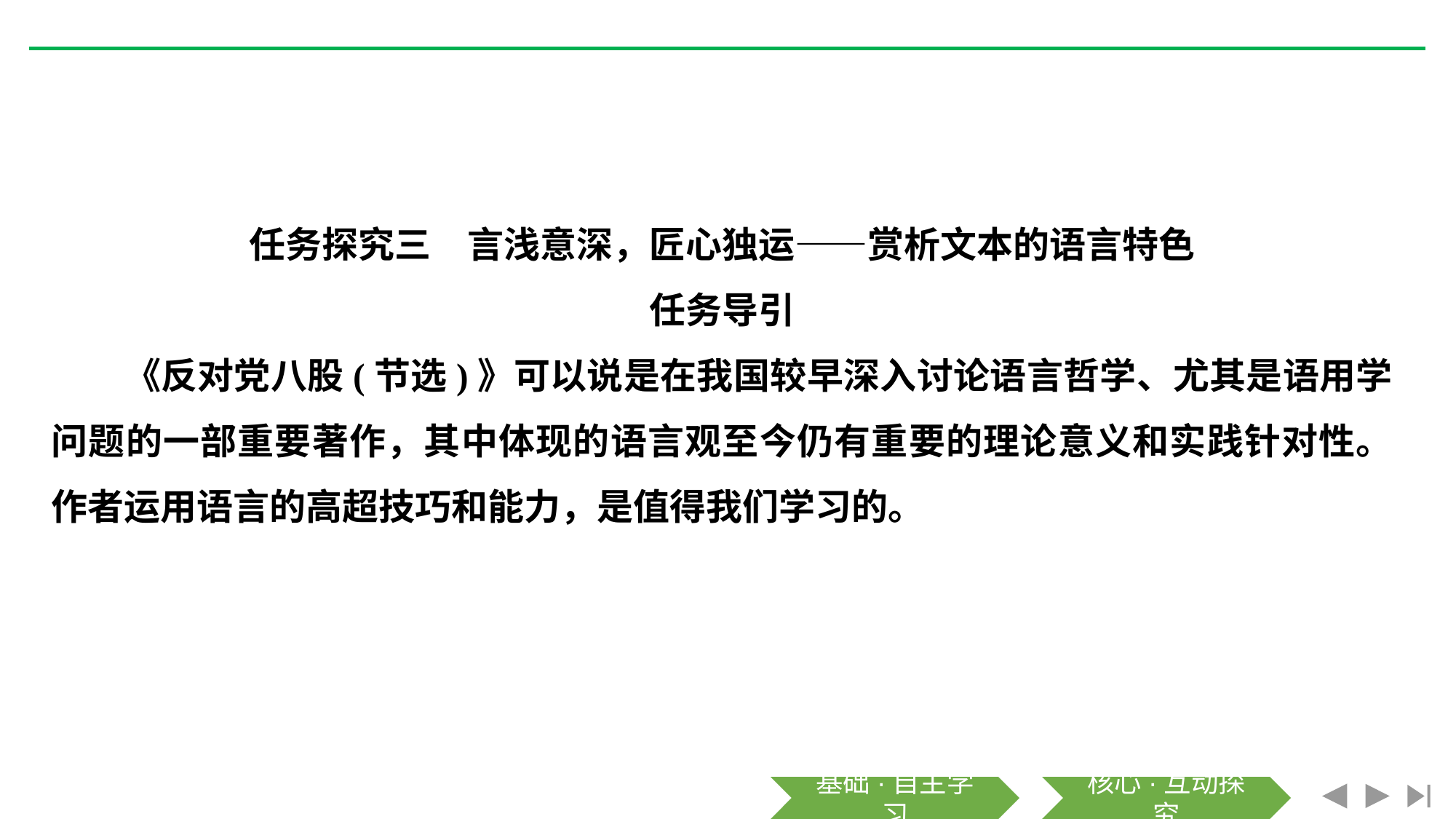

任务探究三　言浅意深，匠心独运——赏析文本的语言特色
任务导引
《反对党八股(节选)》可以说是在我国较早深入讨论语言哲学、尤其是语用学问题的一部重要著作，其中体现的语言观至今仍有重要的理论意义和实践针对性。作者运用语言的高超技巧和能力，是值得我们学习的。